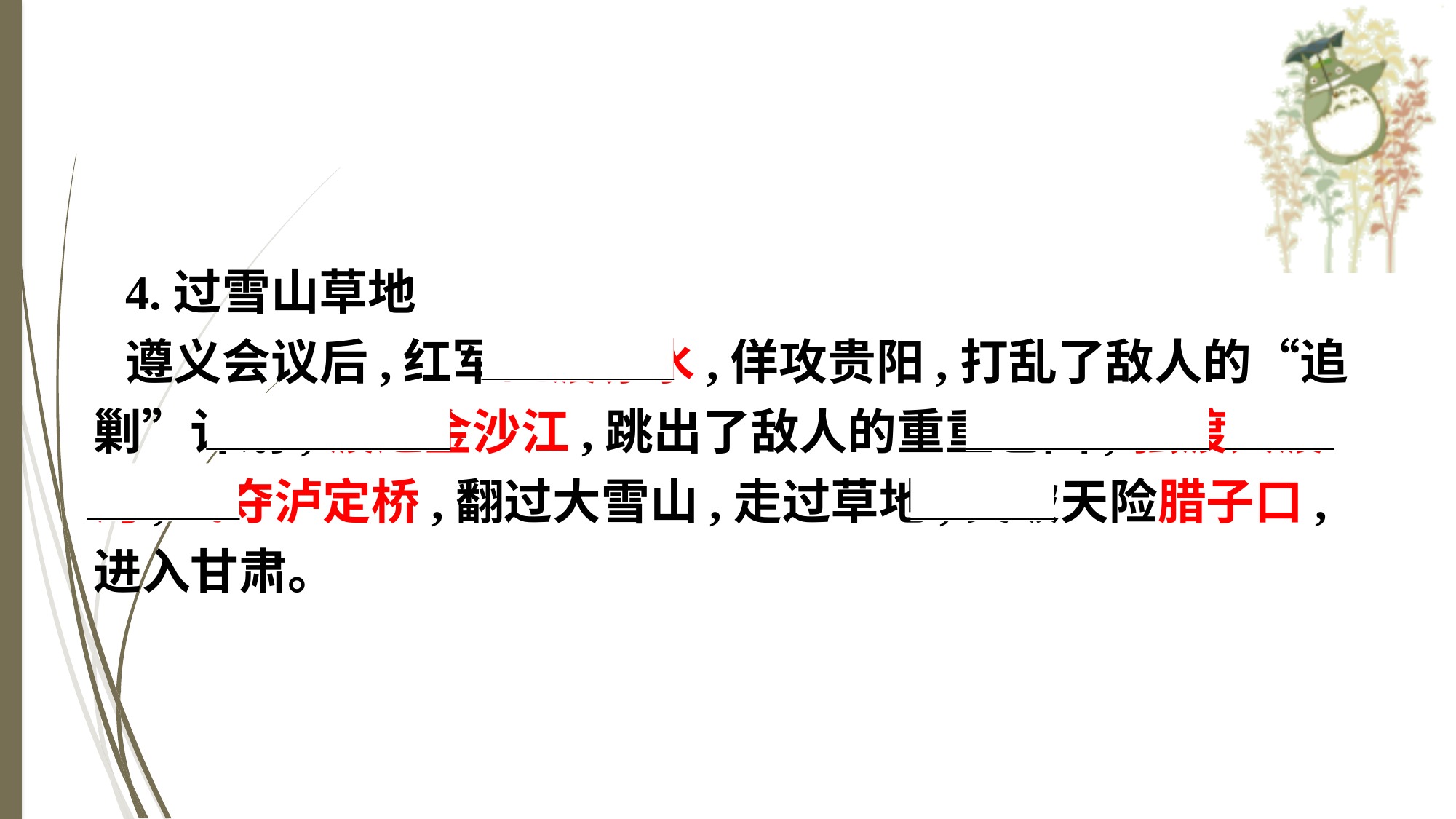

4.过雪山草地
遵义会议后,红军四渡赤水,佯攻贵阳,打乱了敌人的“追剿”计划;渡过金沙江,跳出了敌人的重重包围;强渡大渡河,飞夺泸定桥,翻过大雪山,走过草地,突破天险腊子口,进入甘肃。